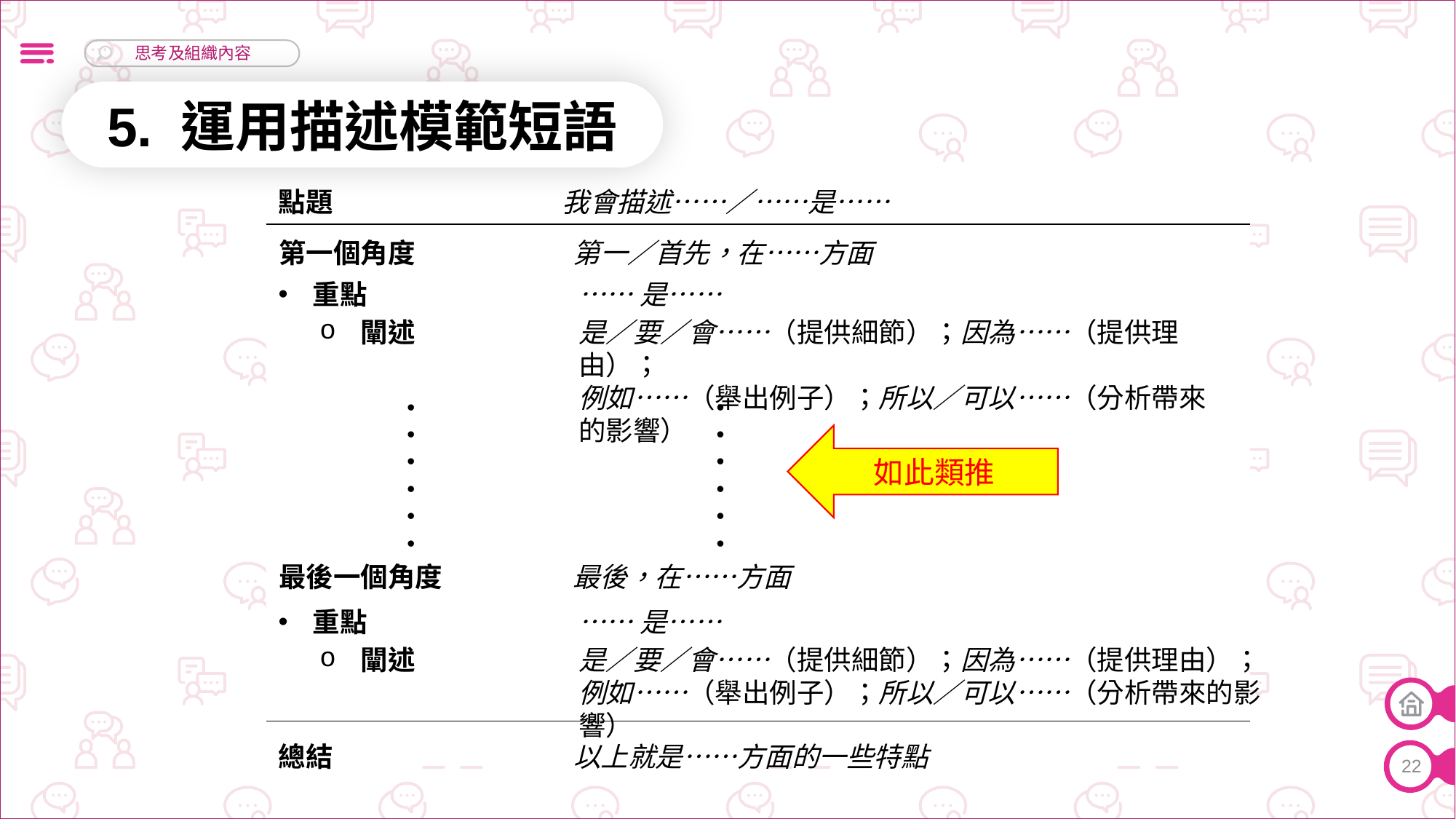

5. 運用描述模範短語
|  |
| --- |
|  |
|  |
點題
我會描述……／……是……
第一個角度
第一／首先，在……方面
重點
……是……
闡述
是／要／會……（提供細節）；因為……（提供理由）；
例如……（舉出例子）；所以／可以……（分析帶來的影響）

如此類推
最後一個角度
最後，在……方面
重點
……是……
闡述
是／要／會……（提供細節）；因為……（提供理由）；
例如……（舉出例子）；所以／可以……（分析帶來的影響）
總結
以上就是……方面的一些特點
22